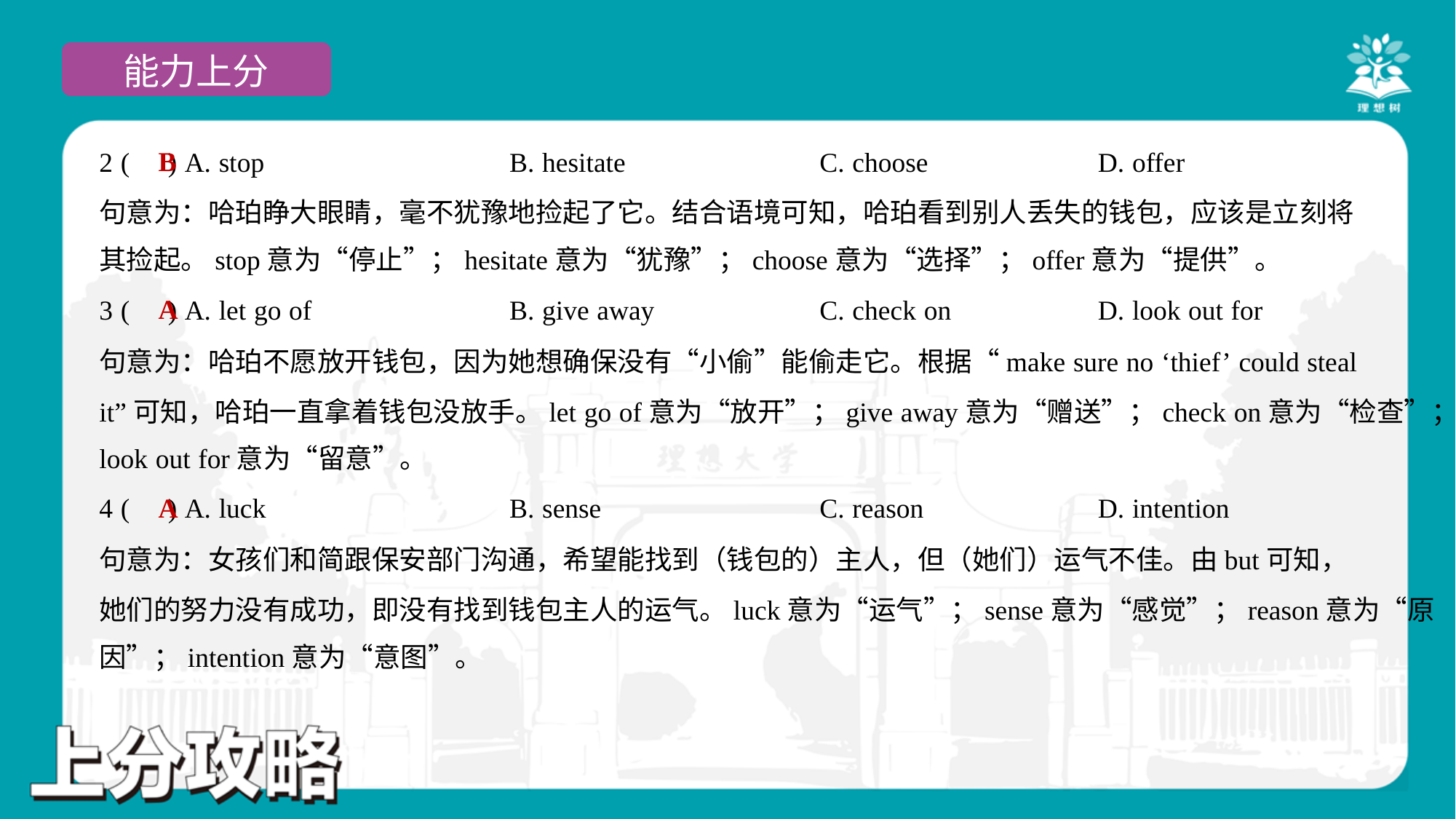

B
2 (     ) A. stop	B. hesitate	C. choose	D. offer
句意为：哈珀睁大眼睛，毫不犹豫地捡起了它。结合语境可知，哈珀看到别人丢失的钱包，应该是立刻将
其捡起。stop意为“停止”；hesitate意为“犹豫”；choose意为“选择”；offer意为“提供”。
A
3 (     ) A. let go of	B. give away	C. check on	D. look out for
句意为：哈珀不愿放开钱包，因为她想确保没有“小偷”能偷走它。根据“make sure no ‘thief’ could steal
it”可知，哈珀一直拿着钱包没放手。let go of意为“放开”；give away意为“赠送”；check on意为“检查”；
look out for意为“留意”。
A
4 (     ) A. luck	B. sense	C. reason	D. intention
句意为：女孩们和简跟保安部门沟通，希望能找到（钱包的）主人，但（她们）运气不佳。由but可知，
她们的努力没有成功，即没有找到钱包主人的运气。luck意为“运气”；sense意为“感觉”；reason意为“原
因”；intention意为“意图”。